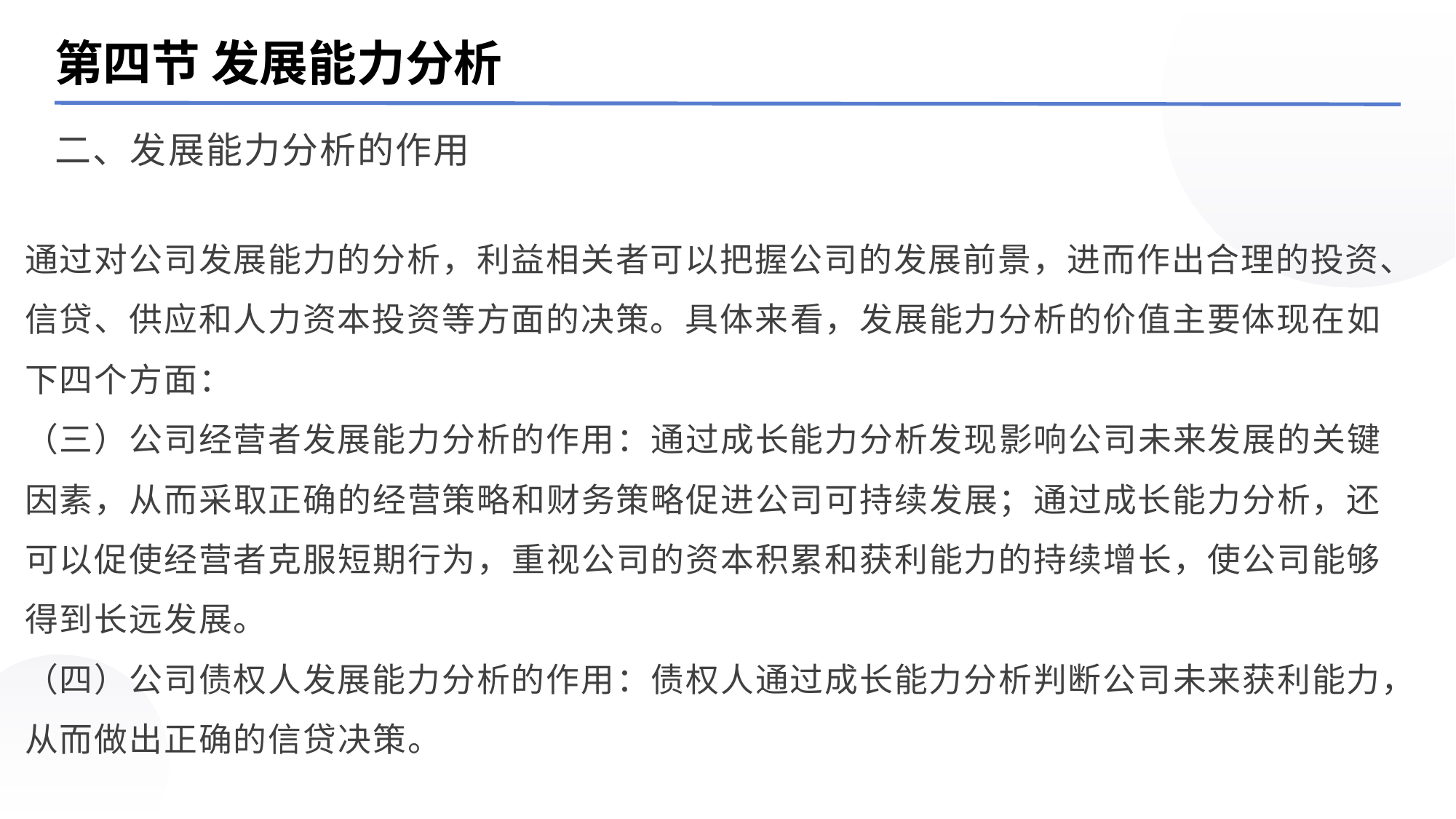

第四节 发展能力分析
二、发展能力分析的作用

通过对公司发展能力的分析，利益相关者可以把握公司的发展前景，进而作出合理的投资、信贷、供应和人力资本投资等方面的决策。具体来看，发展能力分析的价值主要体现在如下四个方面：
（三）公司经营者发展能力分析的作用：通过成长能力分析发现影响公司未来发展的关键因素，从而采取正确的经营策略和财务策略促进公司可持续发展；通过成长能力分析，还可以促使经营者克服短期行为，重视公司的资本积累和获利能力的持续增长，使公司能够得到长远发展。
（四）公司债权人发展能力分析的作用：债权人通过成长能力分析判断公司未来获利能力，从而做出正确的信贷决策。

82